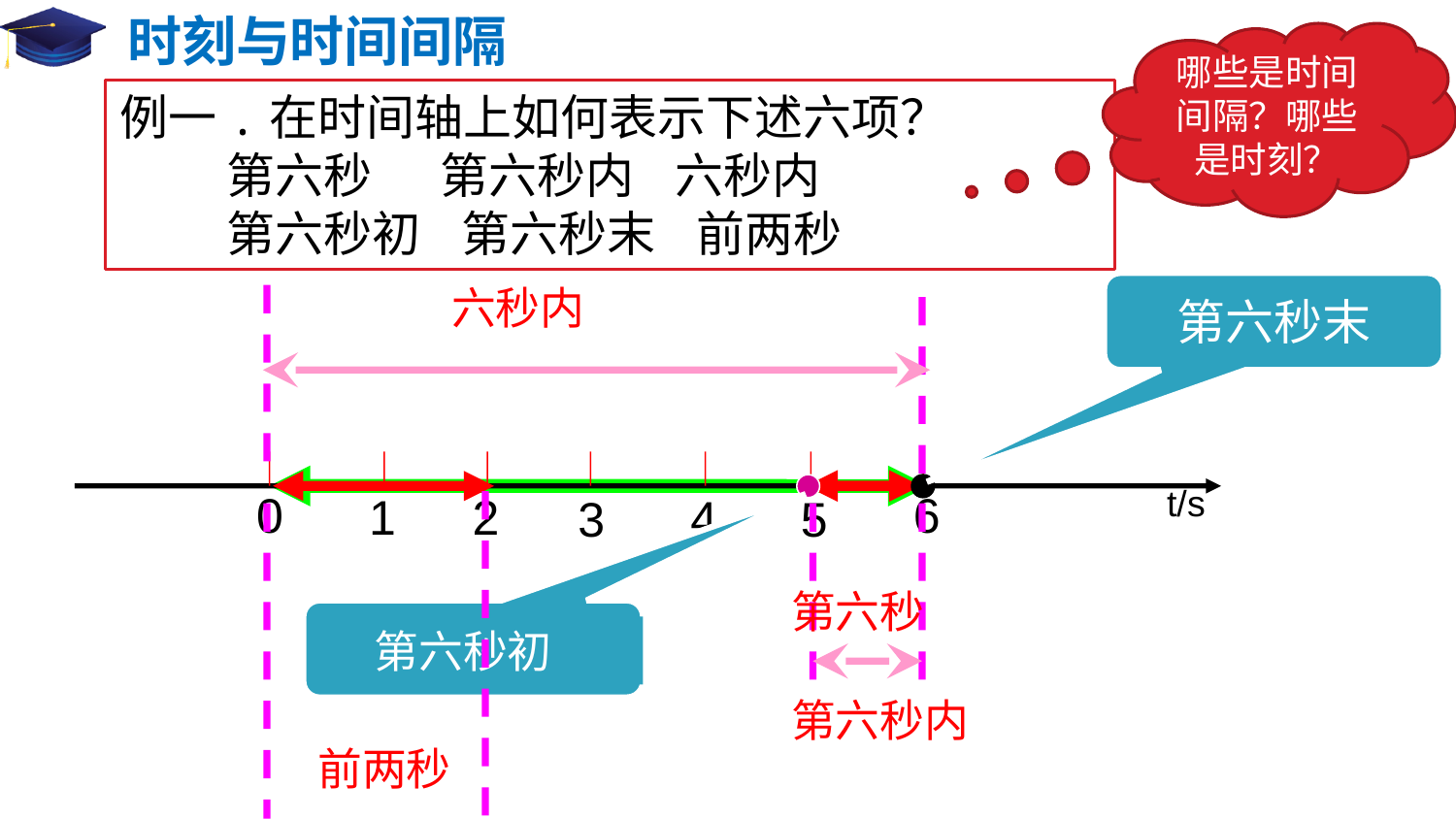

# 时刻与时间间隔
哪些是时间间隔？哪些是时刻？
例一.在时间轴上如何表示下述六项？
       第六秒     第六秒内   六秒内
       第六秒初   第六秒末   前两秒
六秒内

 第六秒末

t/s

0
6
1
2
4
3
5

第六秒

 第六秒初

第六秒内
前两秒